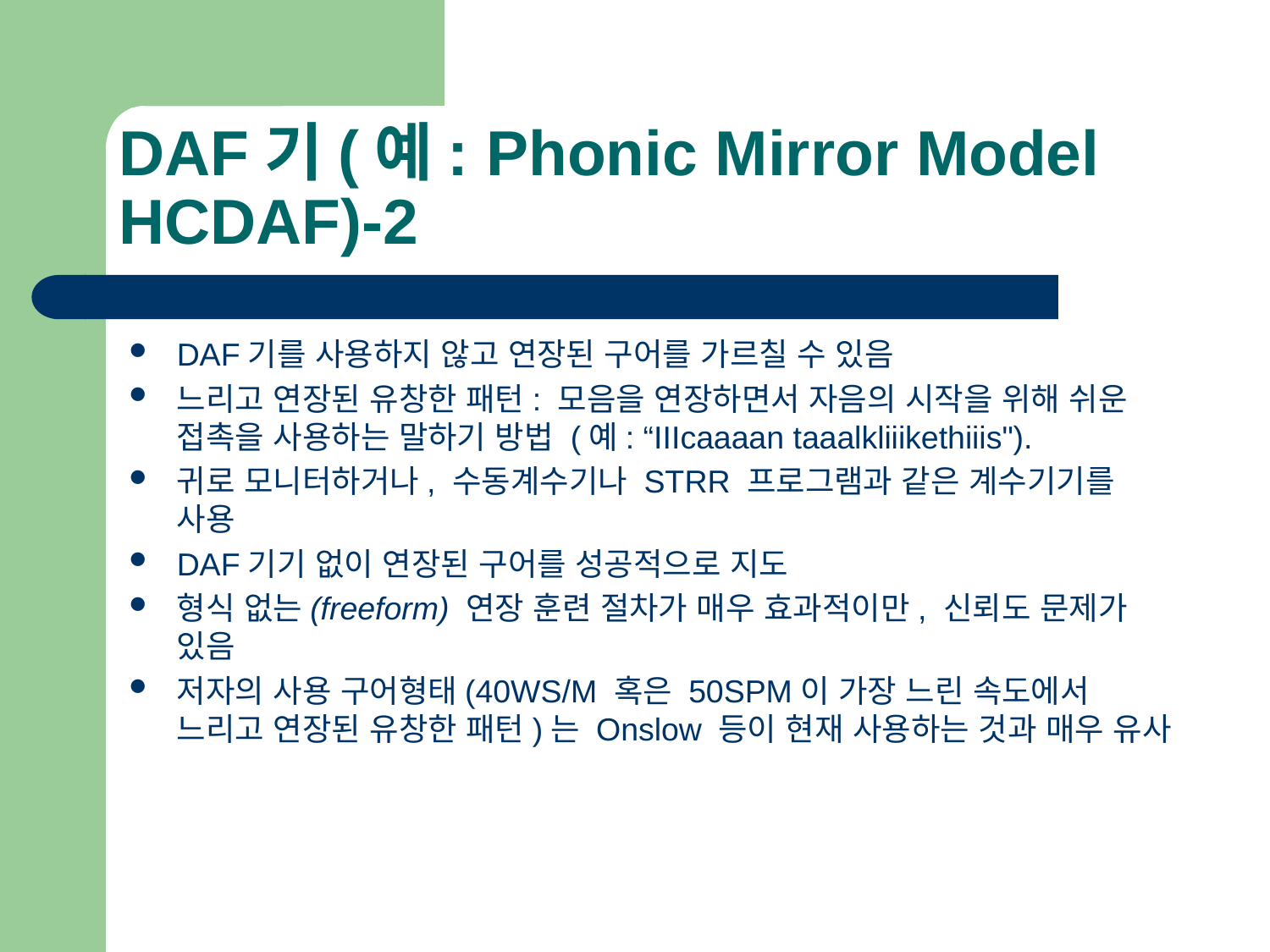

# DAF기(예: Phonic Mirror Model HCDAF)-2
DAF기를 사용하지 않고 연장된 구어를 가르칠 수 있음
느리고 연장된 유창한 패턴: 모음을 연장하면서 자음의 시작을 위해 쉬운 접촉을 사용하는 말하기 방법 (예: “IIIcaaaan taaalkliiikethiiis").
귀로 모니터하거나, 수동계수기나 STRR 프로그램과 같은 계수기기를 사용
DAF기기 없이 연장된 구어를 성공적으로 지도
형식 없는(freeform) 연장 훈련 절차가 매우 효과적이만, 신뢰도 문제가 있음
저자의 사용 구어형태(40WS/M 혹은 50SPM이 가장 느린 속도에서 느리고 연장된 유창한 패턴)는 Onslow 등이 현재 사용하는 것과 매우 유사